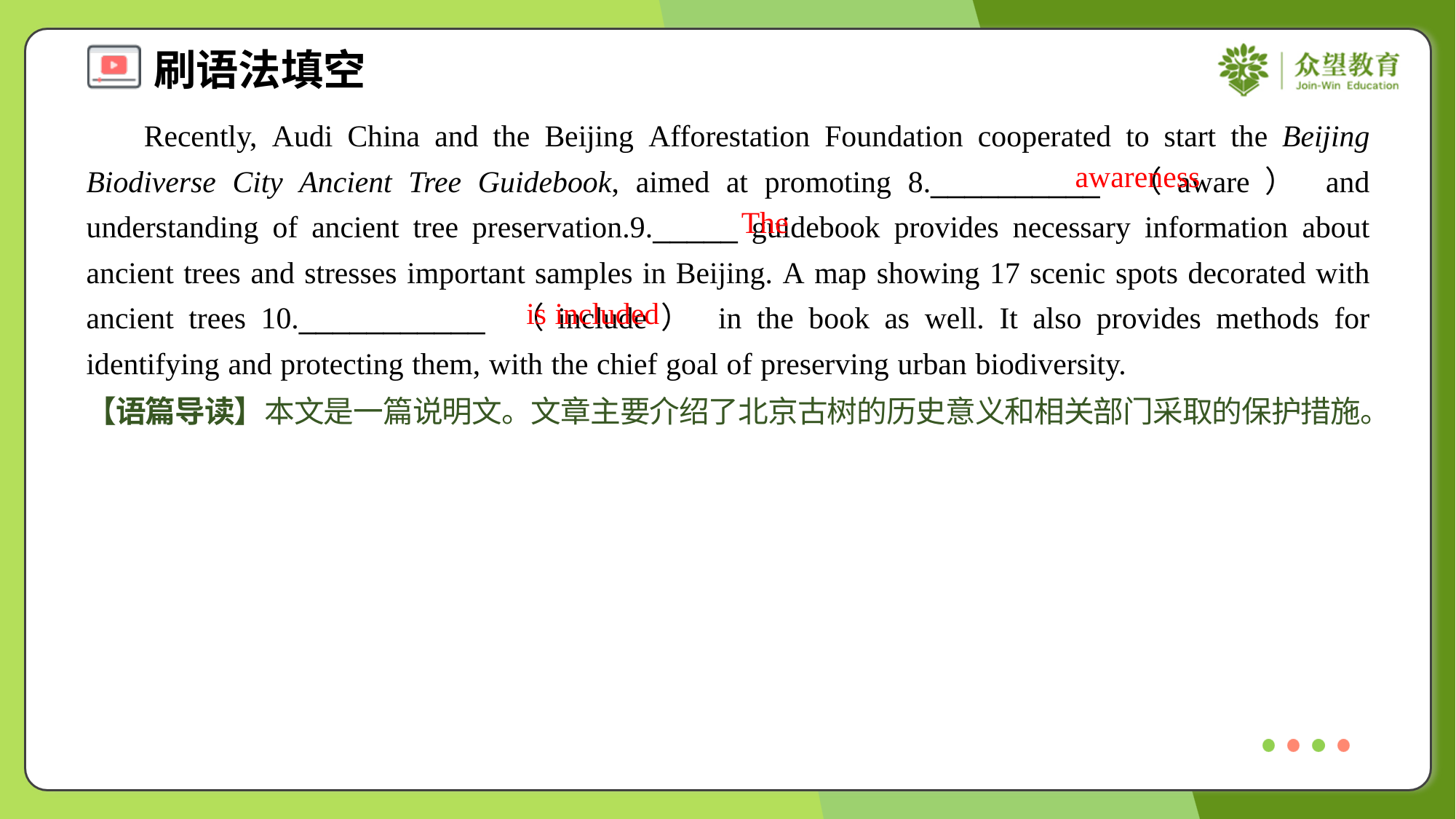

Recently, Audi China and the Beijing Afforestation Foundation cooperated to start the Beijing Biodiverse City Ancient Tree Guidebook, aimed at promoting 8.__________ （aware） and understanding of ancient tree preservation.9._____ guidebook provides necessary information about ancient trees and stresses important samples in Beijing. A map showing 17 scenic spots decorated with ancient trees 10.___________ （include） in the book as well. It also provides methods for identifying and protecting them, with the chief goal of preserving urban biodiversity.
awareness
The
is included
【语篇导读】本文是一篇说明文。文章主要介绍了北京古树的历史意义和相关部门采取的保护措施。